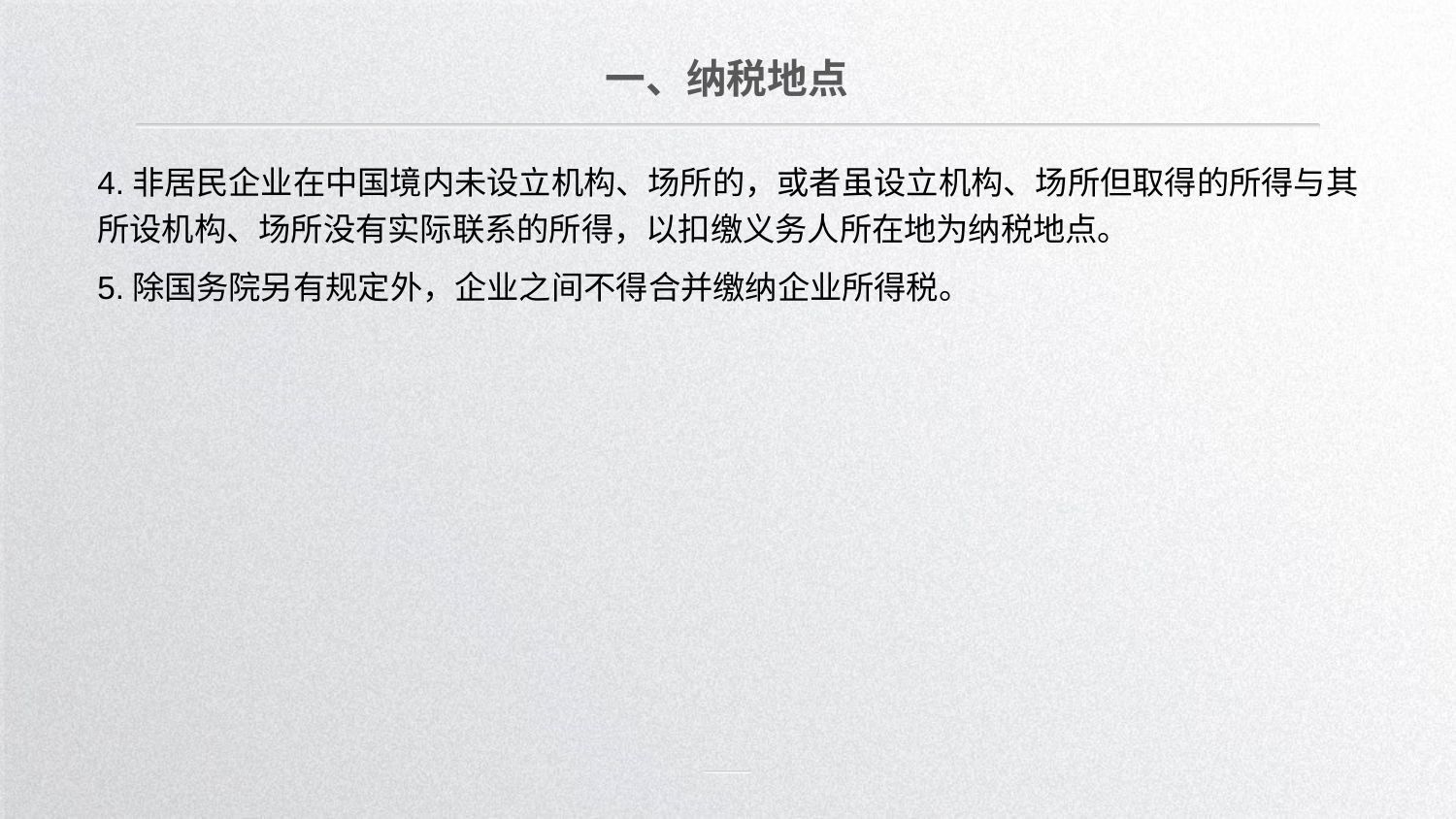

一、纳税地点
4.非居民企业在中国境内未设立机构、场所的，或者虽设立机构、场所但取得的所得与其所设机构、场所没有实际联系的所得，以扣缴义务人所在地为纳税地点。
5.除国务院另有规定外，企业之间不得合并缴纳企业所得税。